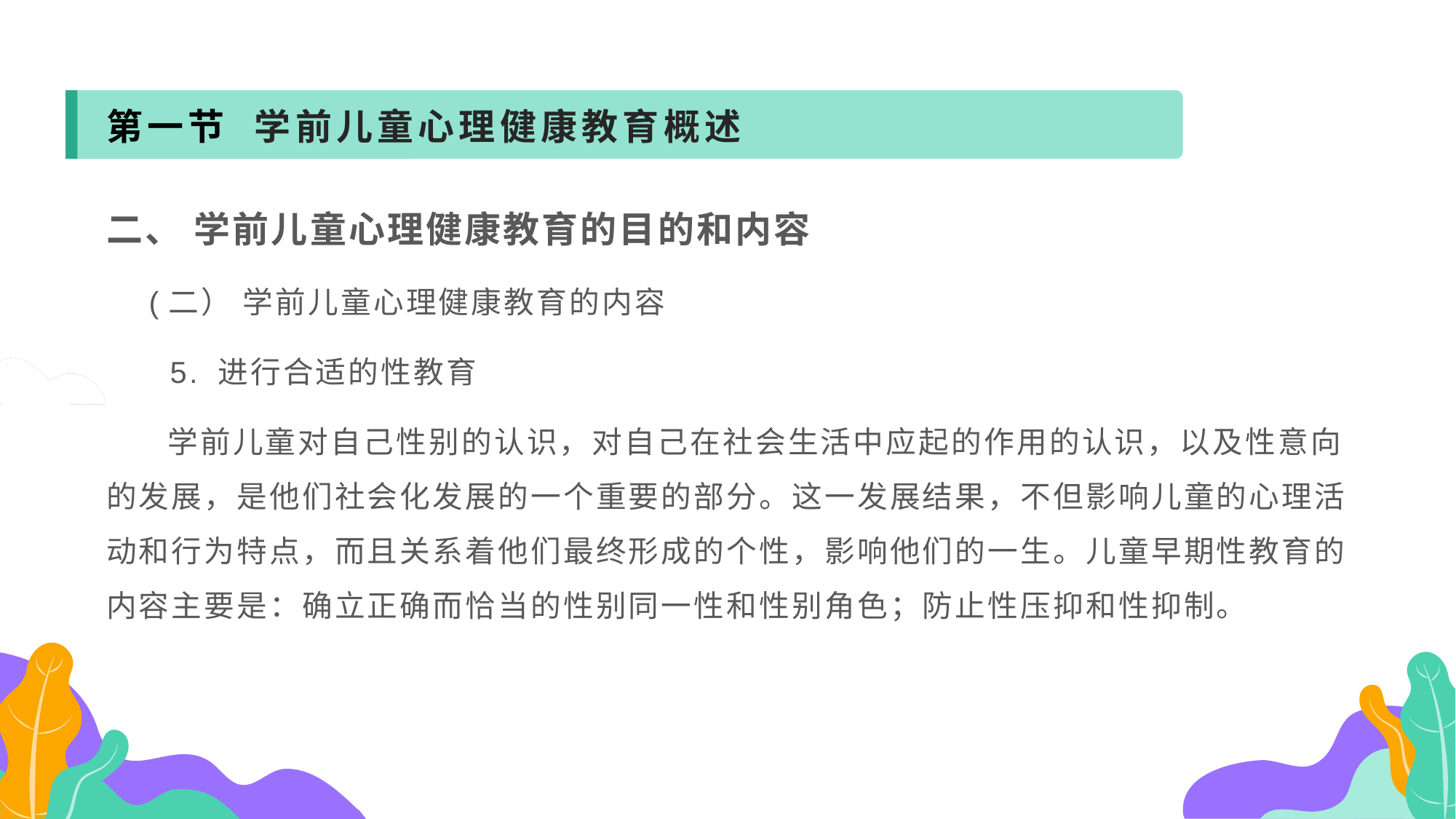

第一节  学前儿童心理健康教育概述
二、 学前儿童心理健康教育的目的和内容
    (二） 学前儿童心理健康教育的内容
      5. 进行合适的性教育
      学前儿童对自己性别的认识，对自己在社会生活中应起的作用的认识，以及性意向的发展，是他们社会化发展的一个重要的部分。这一发展结果，不但影响儿童的心理活动和行为特点，而且关系着他们最终形成的个性，影响他们的一生。儿童早期性教育的内容主要是：确立正确而恰当的性别同一性和性别角色；防止性压抑和性抑制。